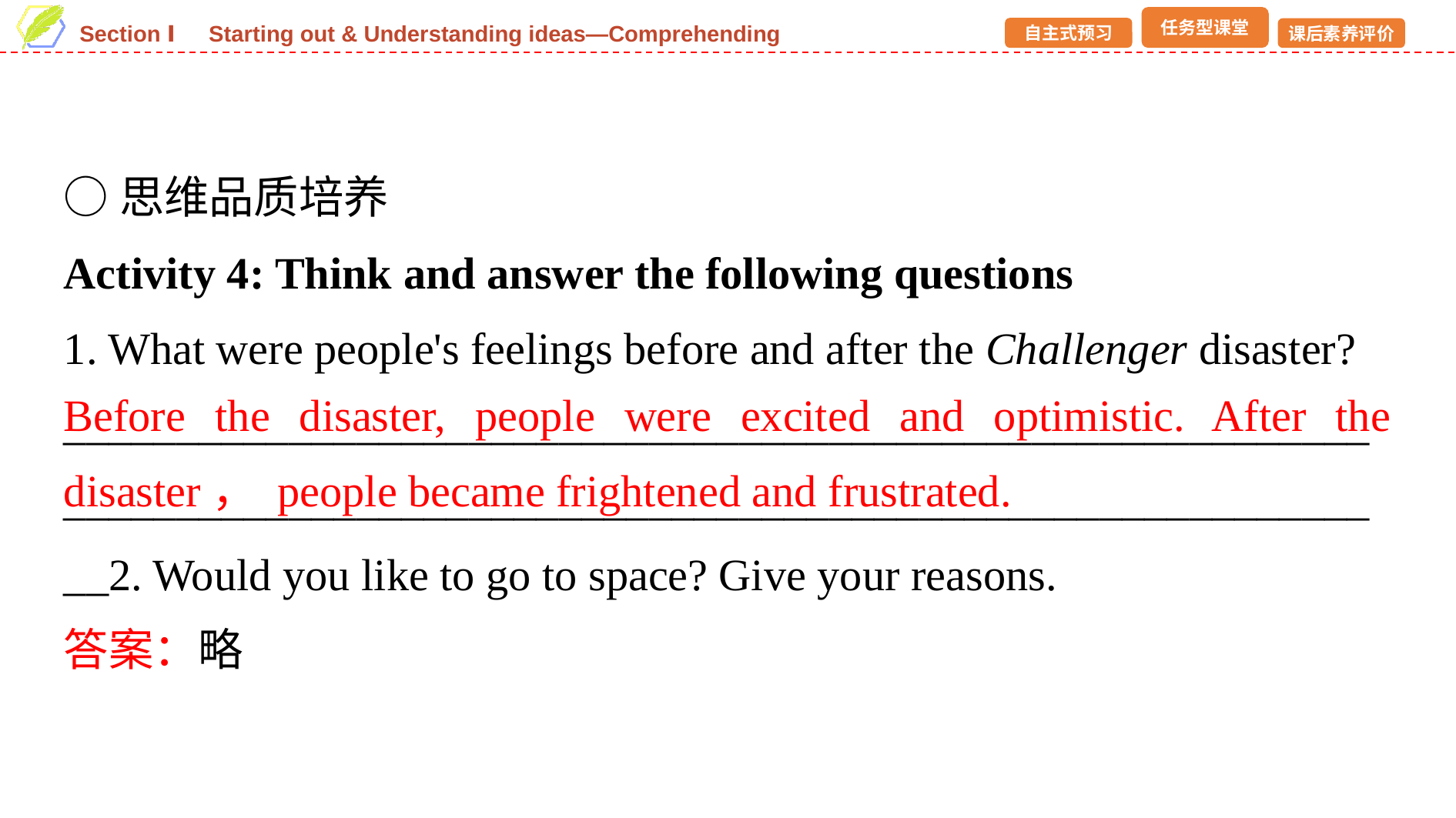

○思维品质培养
Activity 4: Think and answer the following questions
1. What were people's feelings before and after the Challenger disaster?
______________________________________________________________________________________________________________________2. Would you like to go to space? Give your reasons.
答案：略
Before the disaster, people were excited and optimistic. After the disaster， people became frightened and frustrated.